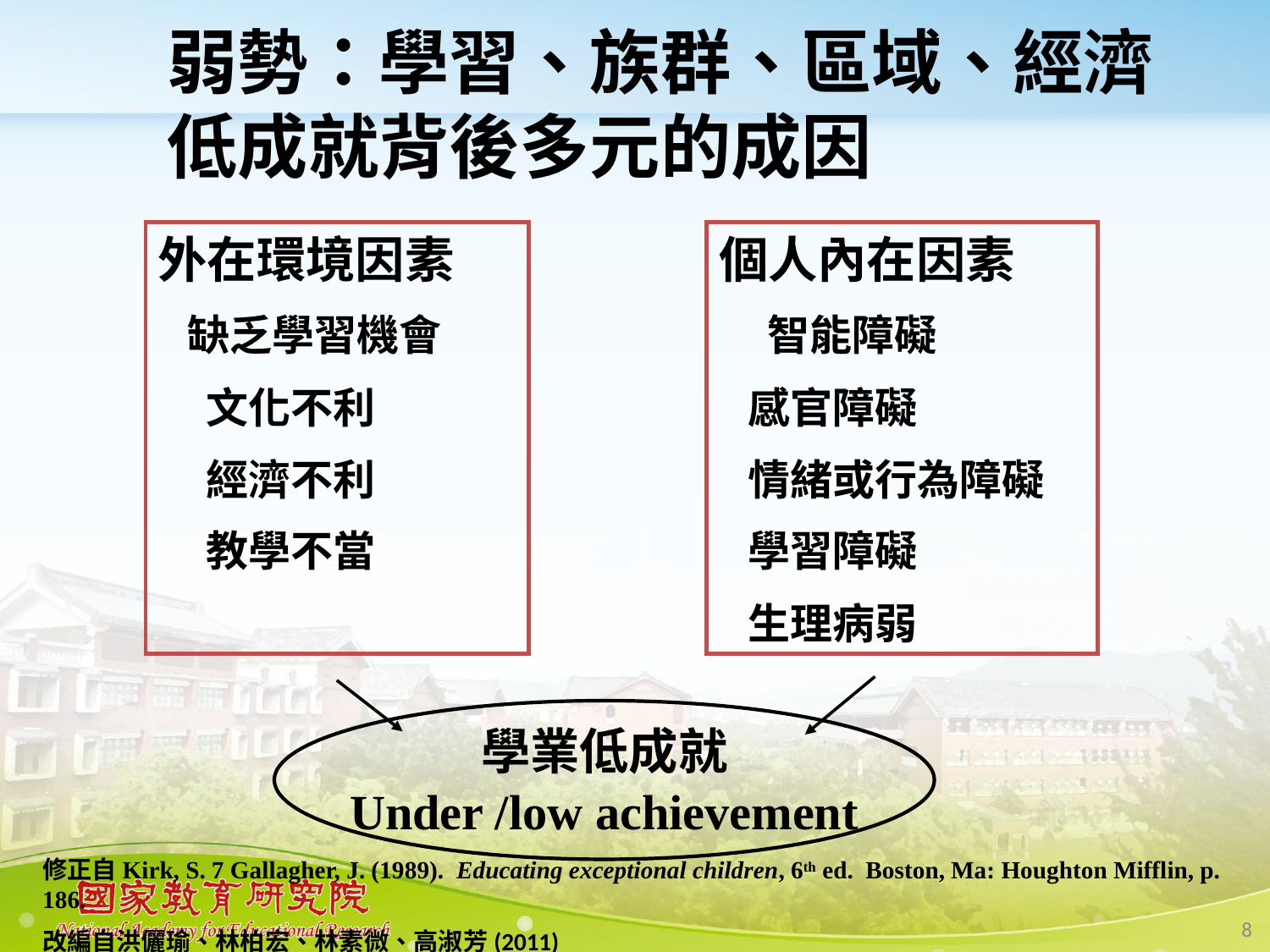

#
弱勢：學習、族群、區域、經濟
低成就背後多元的成因

個人內在因素
    智能障礙
  感官障礙
  情緒或行為障礙
  學習障礙
  生理病弱
外在環境因素
  缺乏學習機會
    文化不利
    經濟不利
    教學不當

學業低成就
Under /low achievement
修正自Kirk, S. 7 Gallagher, J. (1989).  Educating exceptional children, 6th ed.  Boston, Ma: Houghton Mifflin, p. 186.
改編自洪儷瑜、林柏宏、林素微、高淑芳(2011)
8